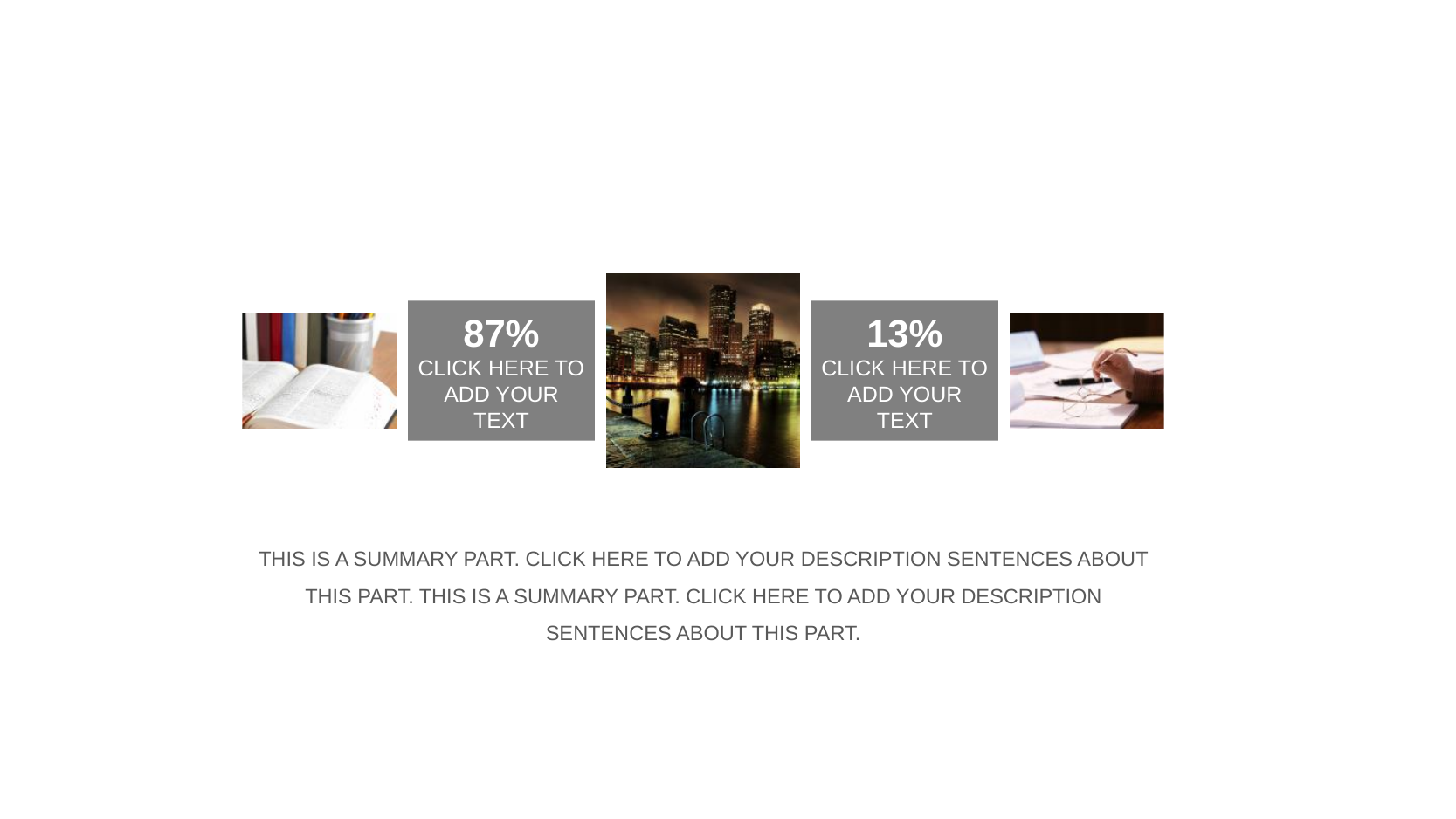

87%
CLICK HERE TO ADD YOUR TEXT
13%
CLICK HERE TO ADD YOUR TEXT

THIS IS A SUMMARY PART. CLICK HERE TO ADD YOUR DESCRIPTION SENTENCES ABOUT THIS PART. THIS IS A SUMMARY PART. CLICK HERE TO ADD YOUR DESCRIPTION SENTENCES ABOUT THIS PART.
延时符